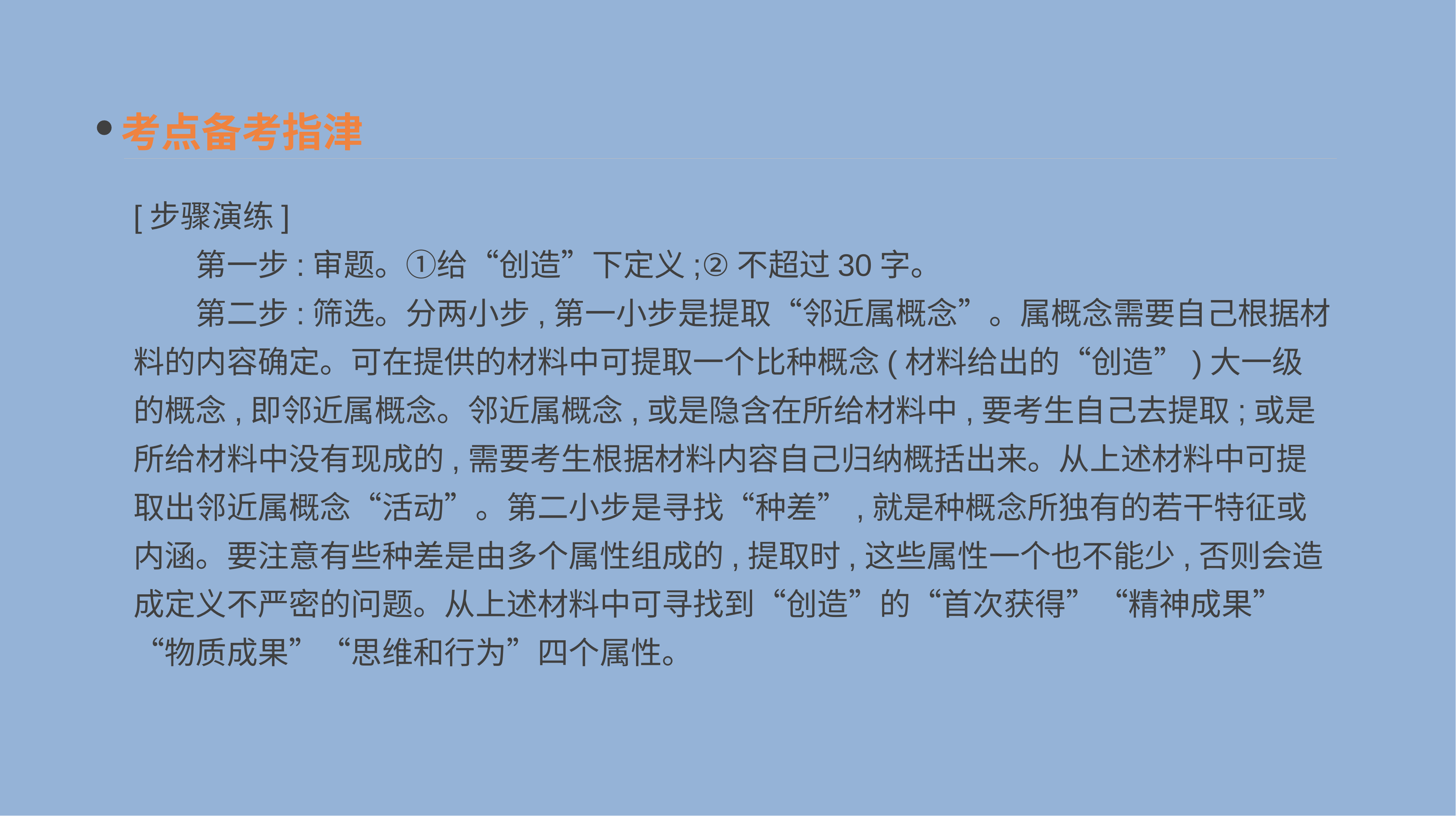

考点备考指津

[步骤演练]
　　第一步:审题。①给“创造”下定义;②不超过30字。
　　第二步:筛选。分两小步,第一小步是提取“邻近属概念”。属概念需要自己根据材料的内容确定。可在提供的材料中可提取一个比种概念(材料给出的“创造”)大一级的概念,即邻近属概念。邻近属概念,或是隐含在所给材料中,要考生自己去提取;或是所给材料中没有现成的,需要考生根据材料内容自己归纳概括出来。从上述材料中可提取出邻近属概念“活动”。第二小步是寻找“种差”,就是种概念所独有的若干特征或内涵。要注意有些种差是由多个属性组成的,提取时,这些属性一个也不能少,否则会造成定义不严密的问题。从上述材料中可寻找到“创造”的“首次获得”“精神成果”“物质成果”“思维和行为”四个属性。